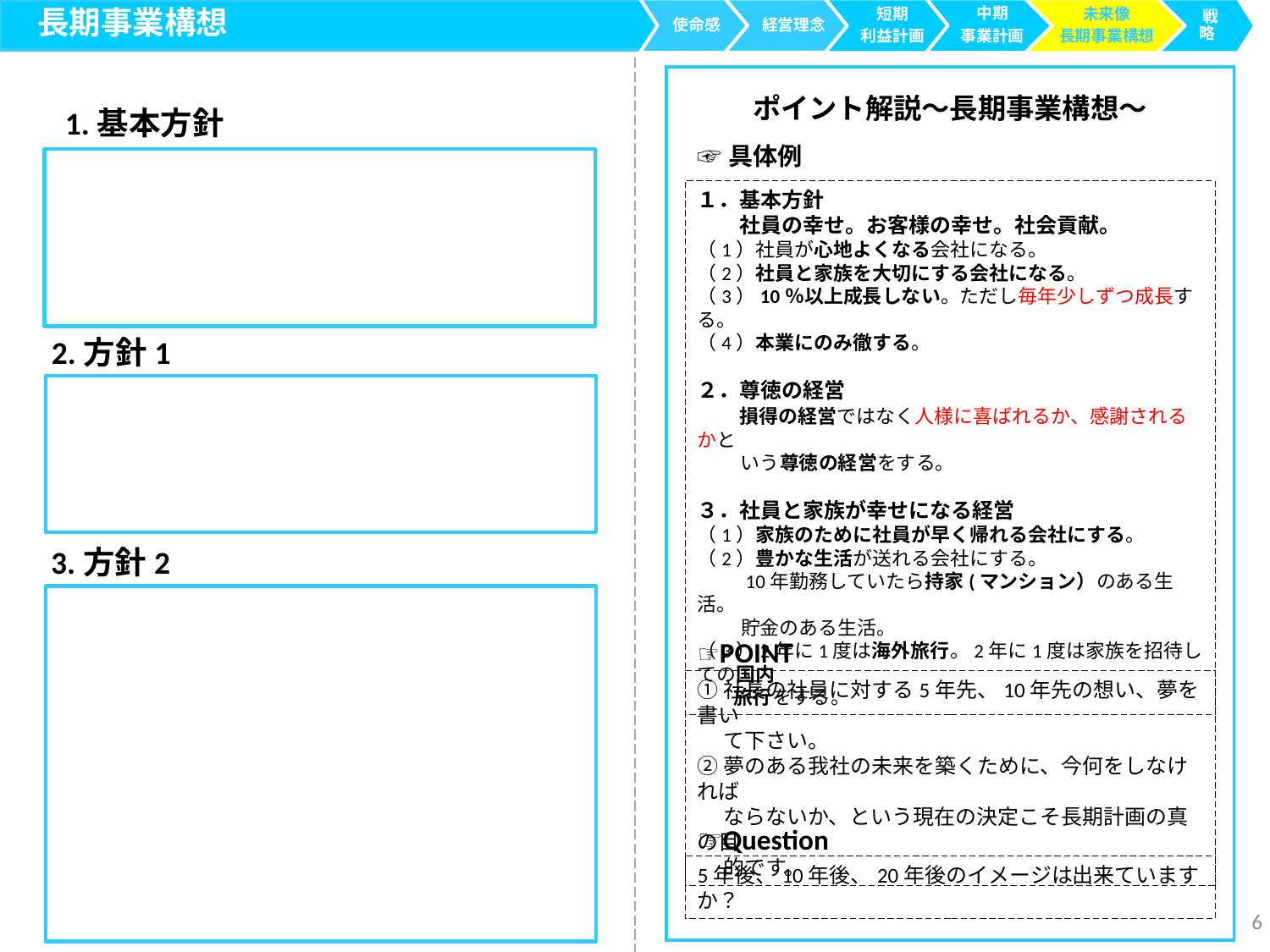

長期事業構想
使命感
中期
事業計画
経営理念
短期
利益計画
 戦略
未来像
長期事業構想

ポイント解説～長期事業構想～
1.基本方針
☞具体例

１．基本方針
　　社員の幸せ。お客様の幸せ。社会貢献。
（1）社員が心地よくなる会社になる。
（2）社員と家族を大切にする会社になる。
（3）10％以上成長しない。ただし毎年少しずつ成長する。
（4）本業にのみ徹する。

２．尊徳の経営
　　損得の経営ではなく人様に喜ばれるか、感謝されるかと
　　 いう尊徳の経営をする。

３．社員と家族が幸せになる経営
（1）家族のために社員が早く帰れる会社にする。
（2）豊かな生活が送れる会社にする。
　　 10年勤務していたら持家(マンション）のある生活。
　　 貯金のある生活。
（3）2年に1度は海外旅行。2年に1度は家族を招待しての国内
       旅行をする。
2.方針1

3.方針2

☞POINT
①社長の社員に対する5年先、10年先の想い、夢を書い
　 て下さい。
②夢のある我社の未来を築くために、今何をしなければ
　 ならないか、という現在の決定こそ長期計画の真の目
　 的です。
☞Question
5年後、10年後、20年後のイメージは出来ていますか？

6